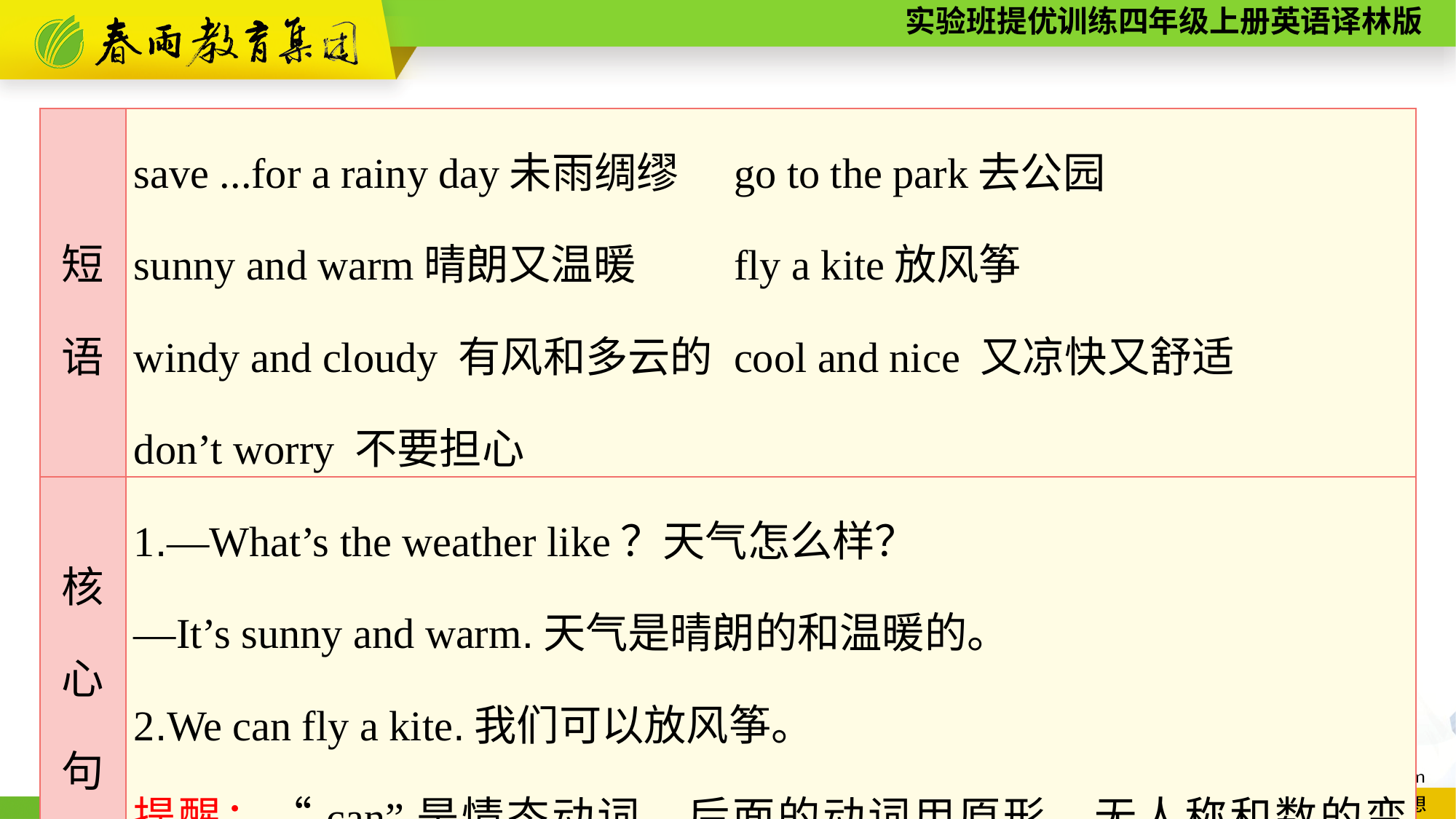

| 短 语 | save ...for a rainy day未雨绸缪 go to the park去公园 sunny and warm晴朗又温暖 fly a kite放风筝 windy and cloudy 有风和多云的 cool and nice 又凉快又舒适 don’t worry 不要担心 |
| --- | --- |
| 核 心 句 型 | 1.—What’s the weather like？天气怎么样？ —It’s sunny and warm.天气是晴朗的和温暖的。 2.We can fly a kite.我们可以放风筝。 提醒：“can”是情态动词，后面的动词用原形，无人称和数的变化。 |